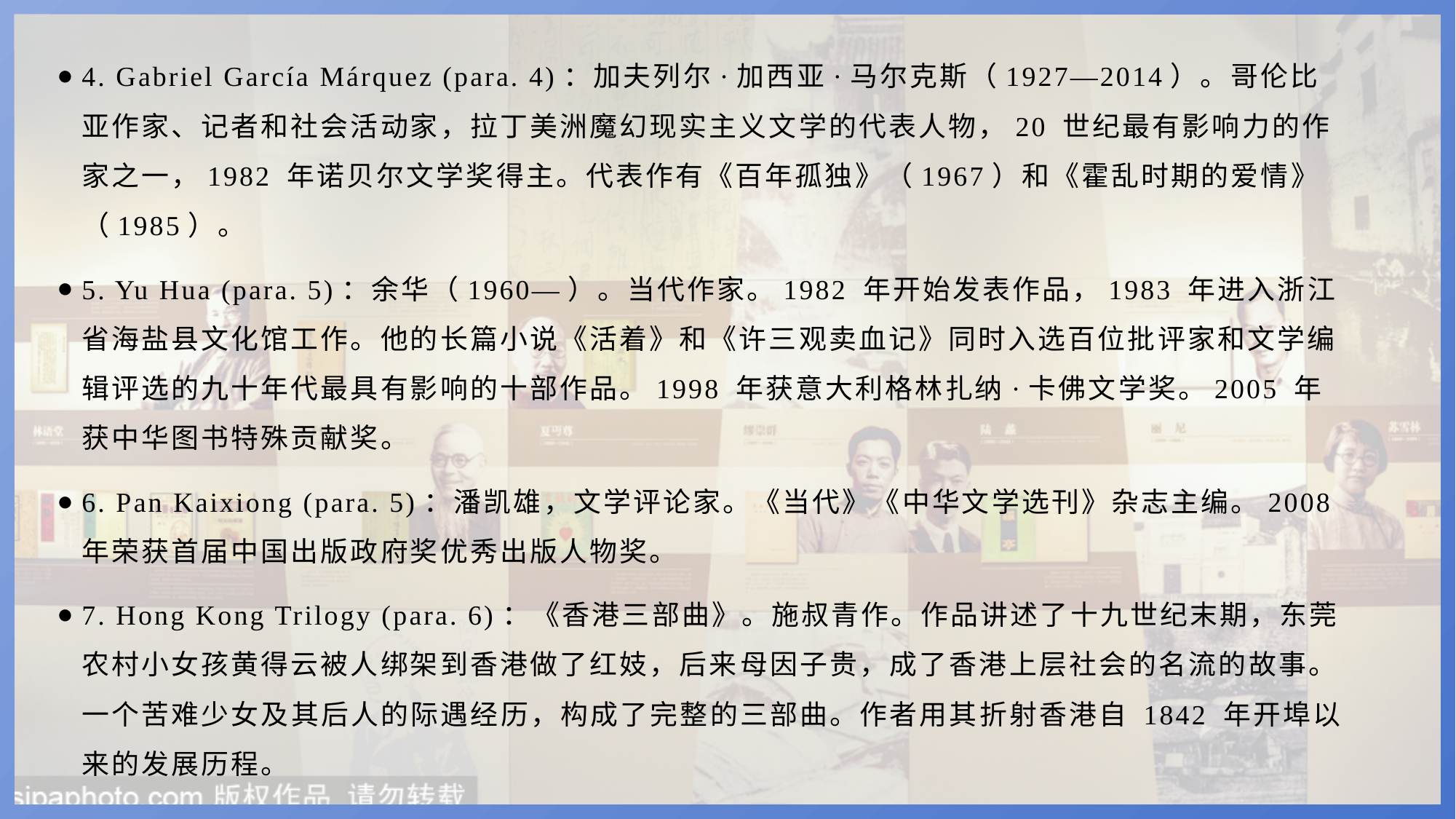

4. Gabriel García Márquez (para. 4)：加夫列尔·加西亚·马尔克斯（1927—2014）。哥伦比亚作家、记者和社会活动家，拉丁美洲魔幻现实主义文学的代表人物，20 世纪最有影响力的作家之一，1982 年诺贝尔文学奖得主。代表作有《百年孤独》（1967）和《霍乱时期的爱情》（1985）。
5. Yu Hua (para. 5)：余华（1960—）。当代作家。1982 年开始发表作品，1983 年进入浙江省海盐县文化馆工作。他的长篇小说《活着》和《许三观卖血记》同时入选百位批评家和文学编辑评选的九十年代最具有影响的十部作品。1998 年获意大利格林扎纳·卡佛文学奖。2005 年获中华图书特殊贡献奖。
6. Pan Kaixiong (para. 5)：潘凯雄，文学评论家。《当代》《中华文学选刊》杂志主编。2008 年荣获首届中国出版政府奖优秀出版人物奖。
7. Hong Kong Trilogy (para. 6)：《香港三部曲》。施叔青作。作品讲述了十九世纪末期，东莞农村小女孩黄得云被人绑架到香港做了红妓，后来母因子贵，成了香港上层社会的名流的故事。一个苦难少女及其后人的际遇经历，构成了完整的三部曲。作者用其折射香港自 1842 年开埠以来的发展历程。